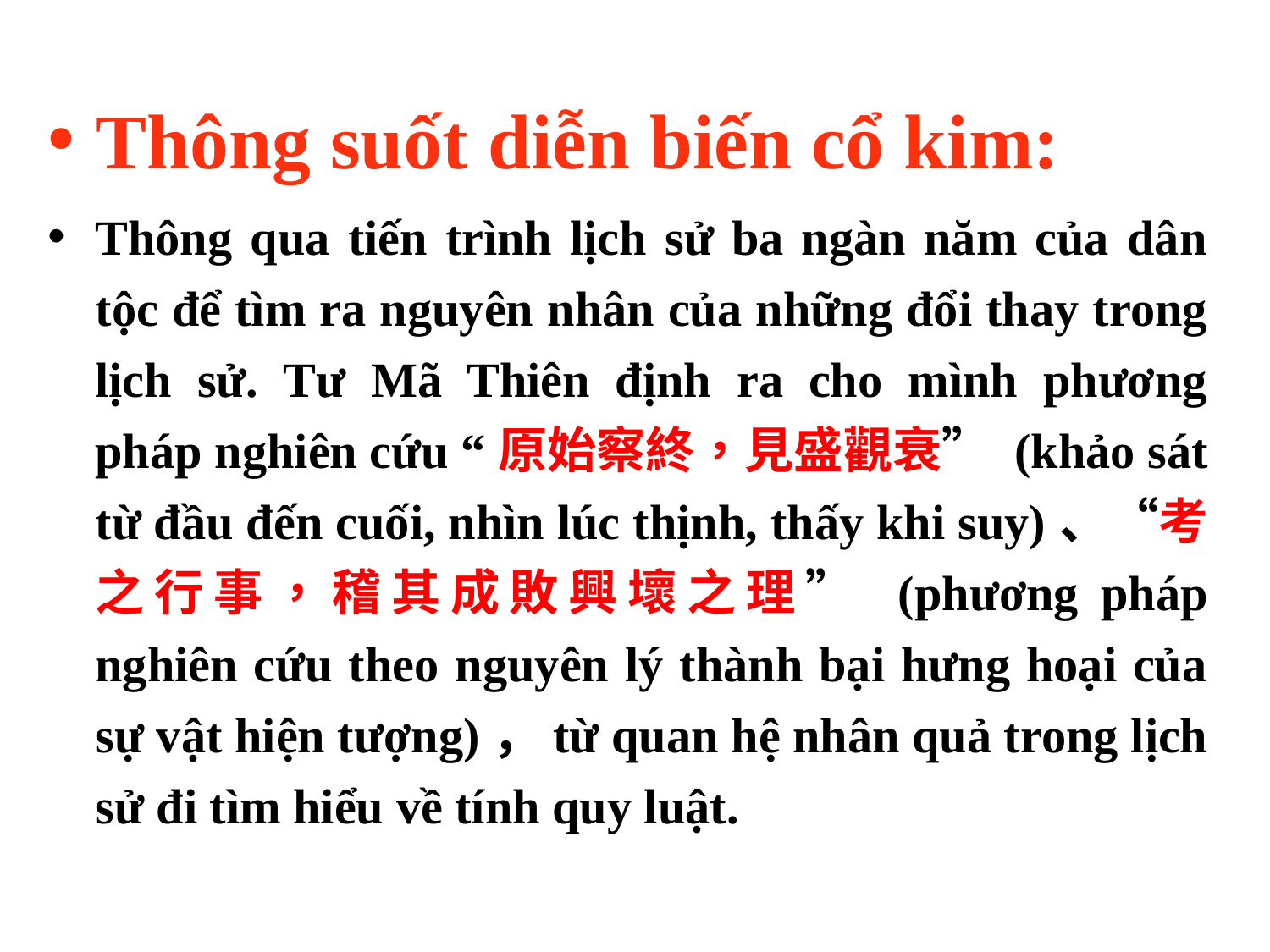

Thông suốt diễn biến cổ kim:
Thông qua tiến trình lịch sử ba ngàn năm của dân tộc để tìm ra nguyên nhân của những đổi thay trong lịch sử. Tư Mã Thiên định ra cho mình phương pháp nghiên cứu “原始察終，見盛觀衰” (khảo sát từ đầu đến cuối, nhìn lúc thịnh, thấy khi suy)、“考之行事，稽其成敗興壞之理” (phương pháp nghiên cứu theo nguyên lý thành bại hưng hoại của sự vật hiện tượng)，từ quan hệ nhân quả trong lịch sử đi tìm hiểu về tính quy luật.